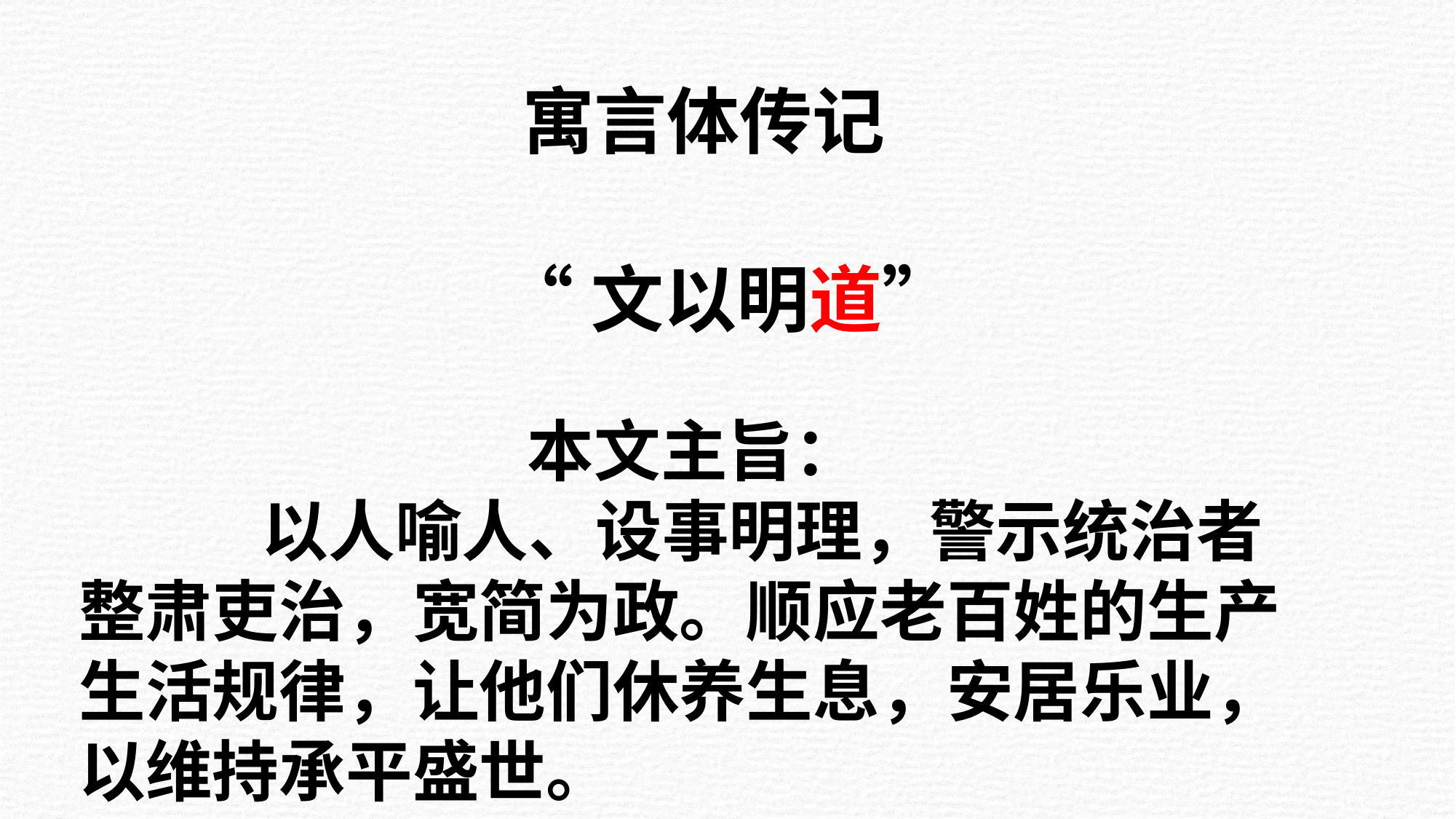

寓言体传记
“文以明道”
本文主旨：
         以人喻人、设事明理，警示统治者整肃吏治，宽简为政。顺应老百姓的生产生活规律，让他们休养生息，安居乐业，以维持承平盛世。